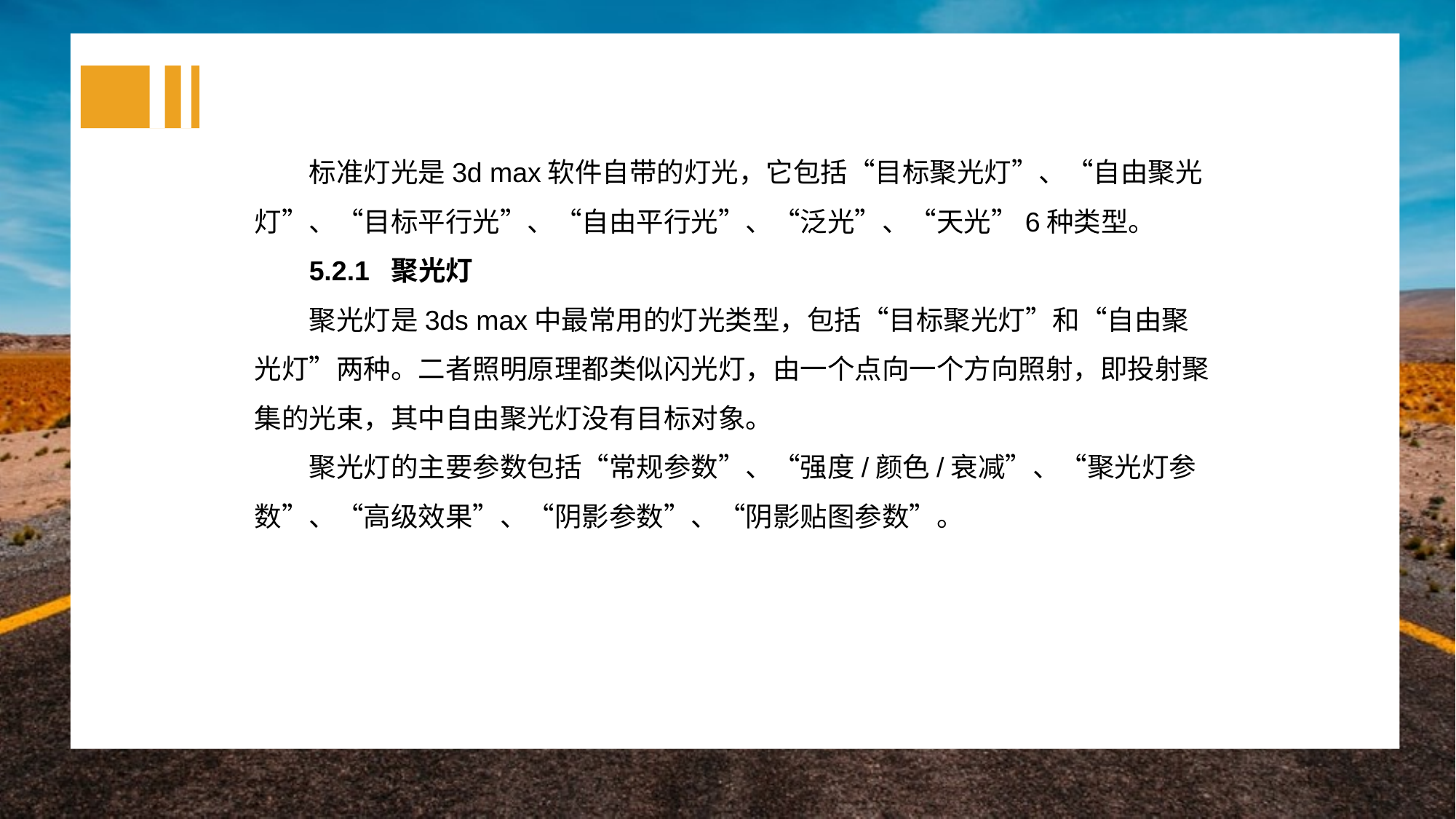

标准灯光是3d max软件自带的灯光，它包括“目标聚光灯”、“自由聚光灯”、“目标平行光”、“自由平行光”、“泛光”、“天光”6种类型。
5.2.1  聚光灯
聚光灯是3ds max中最常用的灯光类型，包括“目标聚光灯”和“自由聚光灯”两种。二者照明原理都类似闪光灯，由一个点向一个方向照射，即投射聚集的光束，其中自由聚光灯没有目标对象。
聚光灯的主要参数包括“常规参数”、“强度/颜色/衰减”、“聚光灯参数”、“高级效果”、“阴影参数”、“阴影贴图参数”。